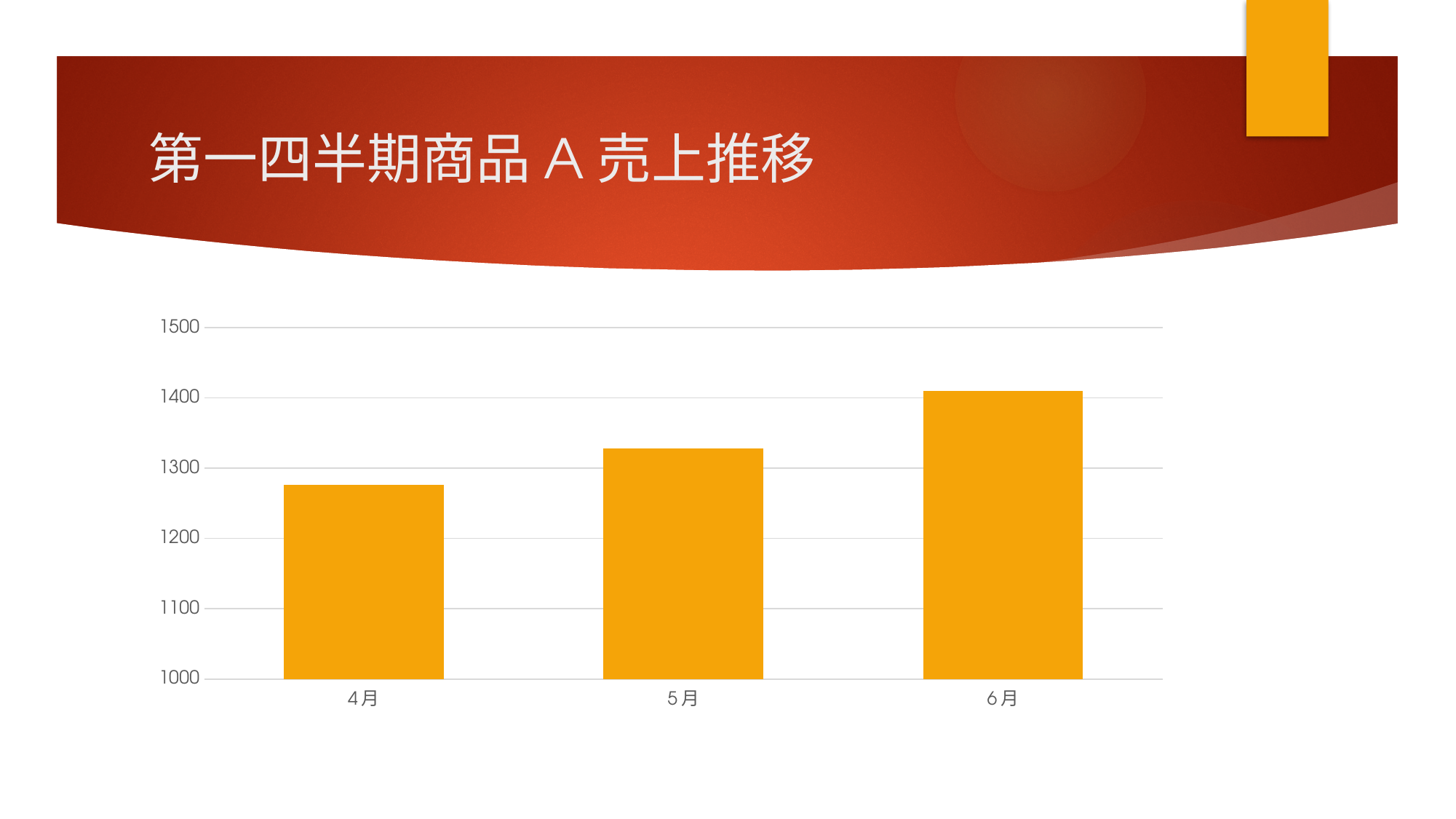

# 第一四半期商品A売上推移

### Chart

| Category | 商品A |
|---|---|
| 4月 | 1276.0 |
| 5月 | 1328.0 |
| 6月 | 1410.0 |